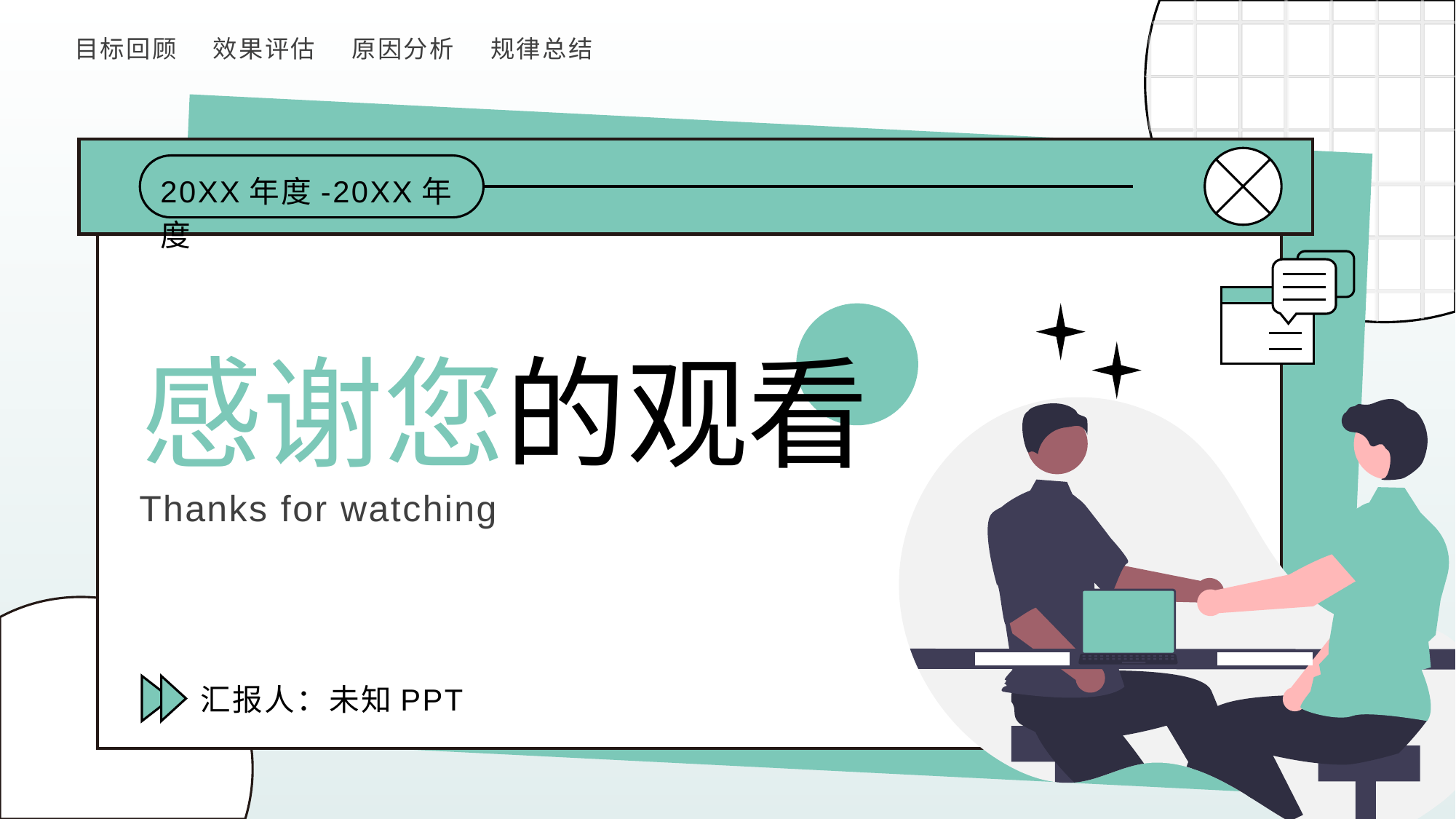

目标回顾
效果评估
原因分析
规律总结

20XX年度-20XX年度

感谢您的观看

Thanks for watching

汇报人：未知PPT